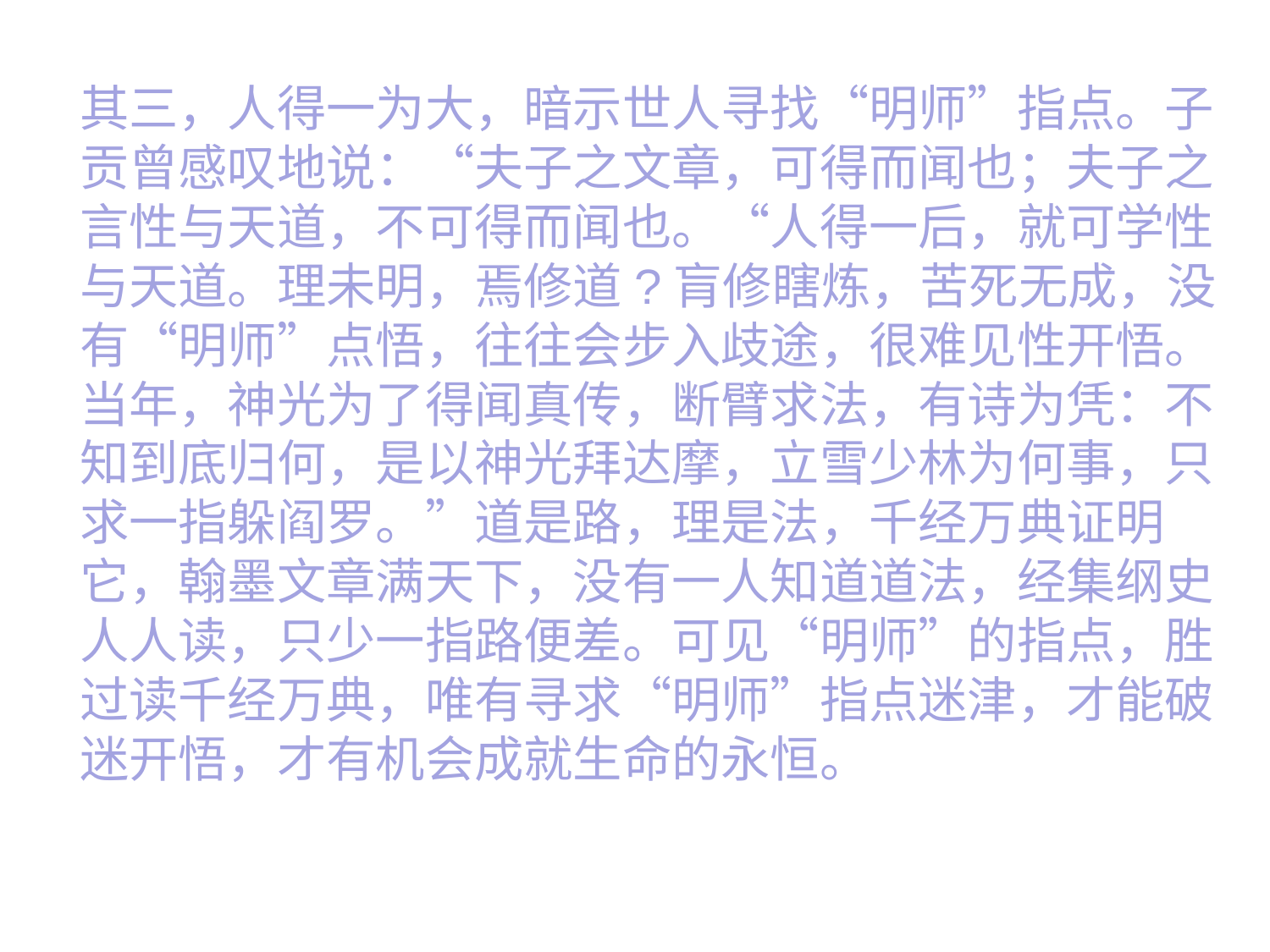

其三，人得一为大，暗示世人寻找“明师”指点。子贡曾感叹地说：“夫子之文章，可得而闻也；夫子之言性与天道，不可得而闻也。“人得一后，就可学性与天道。理未明，焉修道?肓修瞎炼，苦死无成，没有“明师”点悟，往往会步入歧途，很难见性开悟。当年，神光为了得闻真传，断臂求法，有诗为凭：不知到底归何，是以神光拜达摩，立雪少林为何事，只求一指躲阎罗。”道是路，理是法，千经万典证明它，翰墨文章满天下，没有一人知道道法，经集纲史人人读，只少一指路便差。可见“明师”的指点，胜过读千经万典，唯有寻求“明师”指点迷津，才能破迷开悟，才有机会成就生命的永恒。